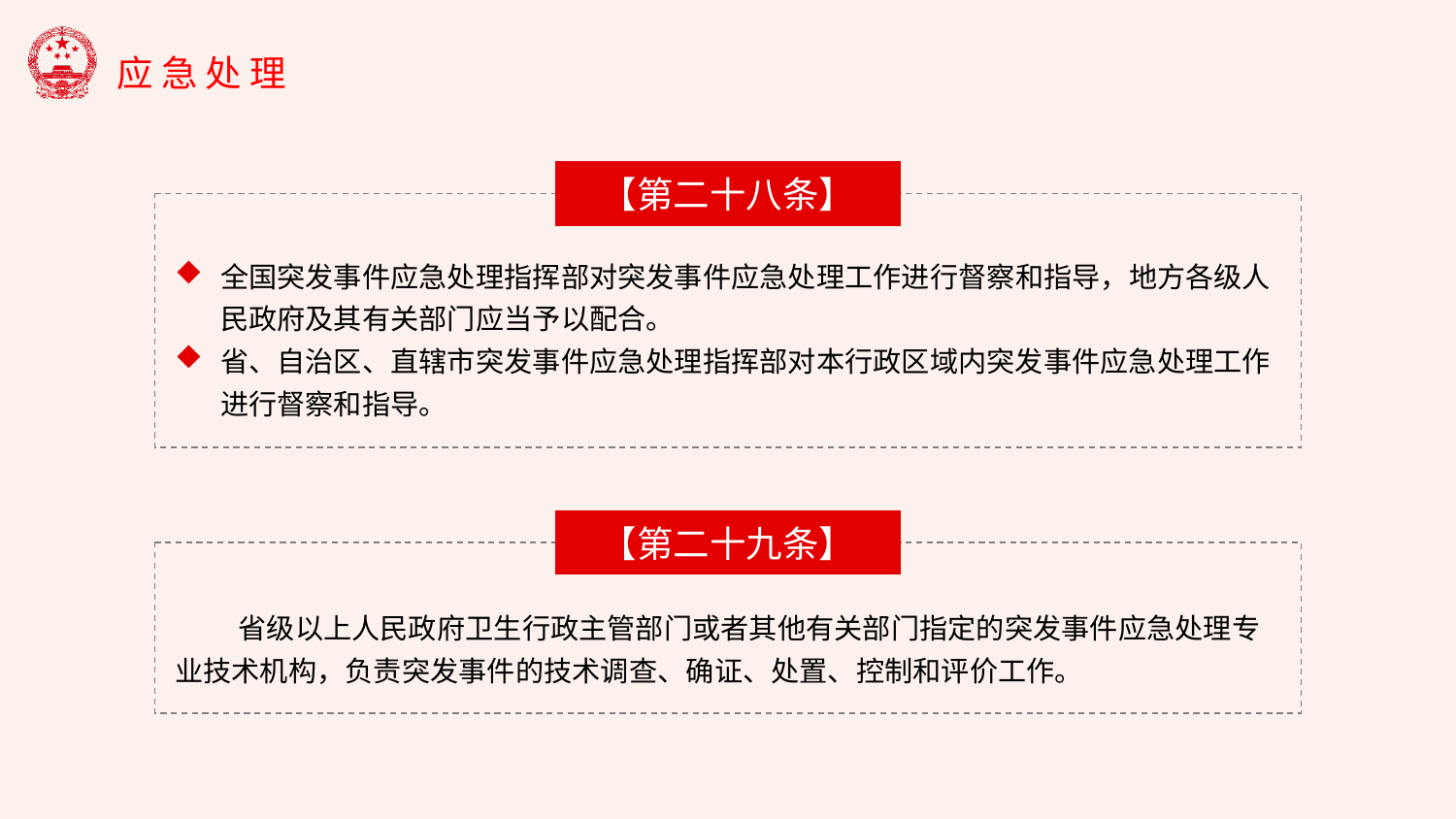

【第二十八条】

全国突发事件应急处理指挥部对突发事件应急处理工作进行督察和指导，地方各级人民政府及其有关部门应当予以配合。
省、自治区、直辖市突发事件应急处理指挥部对本行政区域内突发事件应急处理工作进行督察和指导。
【第二十九条】

         省级以上人民政府卫生行政主管部门或者其他有关部门指定的突发事件应急处理专业技术机构，负责突发事件的技术调查、确证、处置、控制和评价工作。